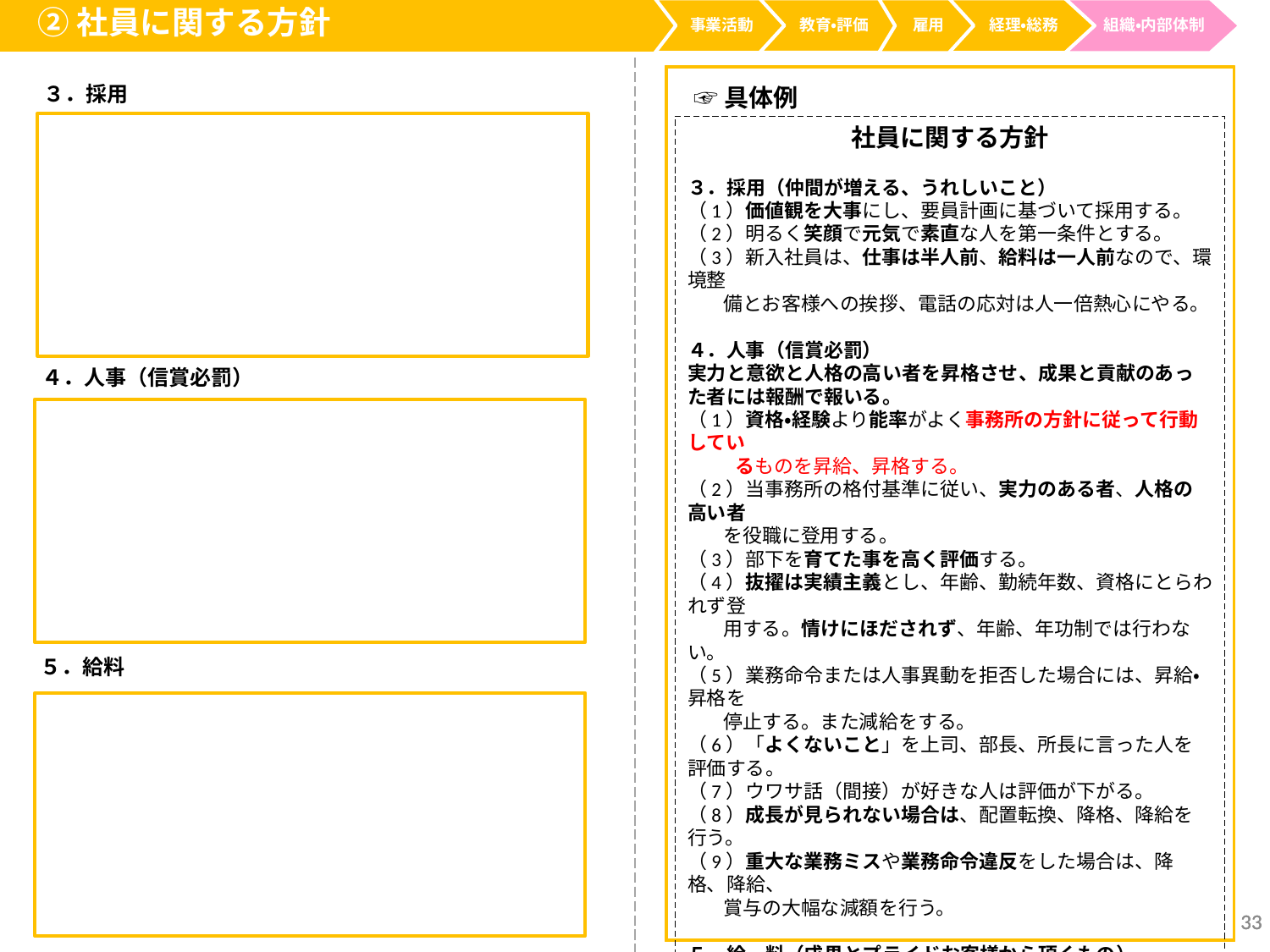

②社員に関する方針
事業活動
経理・総務
教育・評価
雇用
組織・内部体制

３．採用
☞具体例

社員に関する方針

３．採用（仲間が増える、うれしいこと）
（1）価値観を大事にし、要員計画に基づいて採用する。
（2）明るく笑顔で元気で素直な人を第一条件とする。
（3）新入社員は、仕事は半人前、給料は一人前なので、環境整
       備とお客様への挨拶、電話の応対は人一倍熱心にやる。

４．人事（信賞必罰）
実力と意欲と人格の高い者を昇格させ、成果と貢献のあった者には報酬で報いる。
（1）資格・経験より能率がよく事務所の方針に従って行動してい
　　  るものを昇給、昇格する。
（2）当事務所の格付基準に従い、実力のある者、人格の高い者
       を役職に登用する。
（3）部下を育てた事を高く評価する。
（4）抜擢は実績主義とし、年齢、勤続年数、資格にとらわれず登
       用する。情けにほだされず、年齢、年功制では行わない。
（5）業務命令または人事異動を拒否した場合には、昇給・昇格を
       停止する。また減給をする。
（6）「よくないこと」を上司、部長、所長に言った人を評価する。
（7）ウワサ話（間接）が好きな人は評価が下がる。
（8）成長が見られない場合は、配置転換、降格、降給を行う。
（9）重大な業務ミスや業務命令違反をした場合は、降格、降給、
       賞与の大幅な減額を行う。

５．給　料（成果とプライドお客様から頂くもの）
（1）実績主義とし、給料の高い者ほど、難しい仕事をしてもらう。
（2）月給は生活給。賞与は業績給。
（3）給料は事務所所在地区モデル賃金10％高を目標とし、1,000
       万円以上の給料のとれる社員を10％以上とする。
（4）給料は 20 日締、24 日払いを原則とし、原則として所長が現
       金で本人に手渡す。
（5）給与の改訂は年一回、７月に人事評価表に基づいて行う。
４．人事（信賞必罰）

５．給料

33
33
33